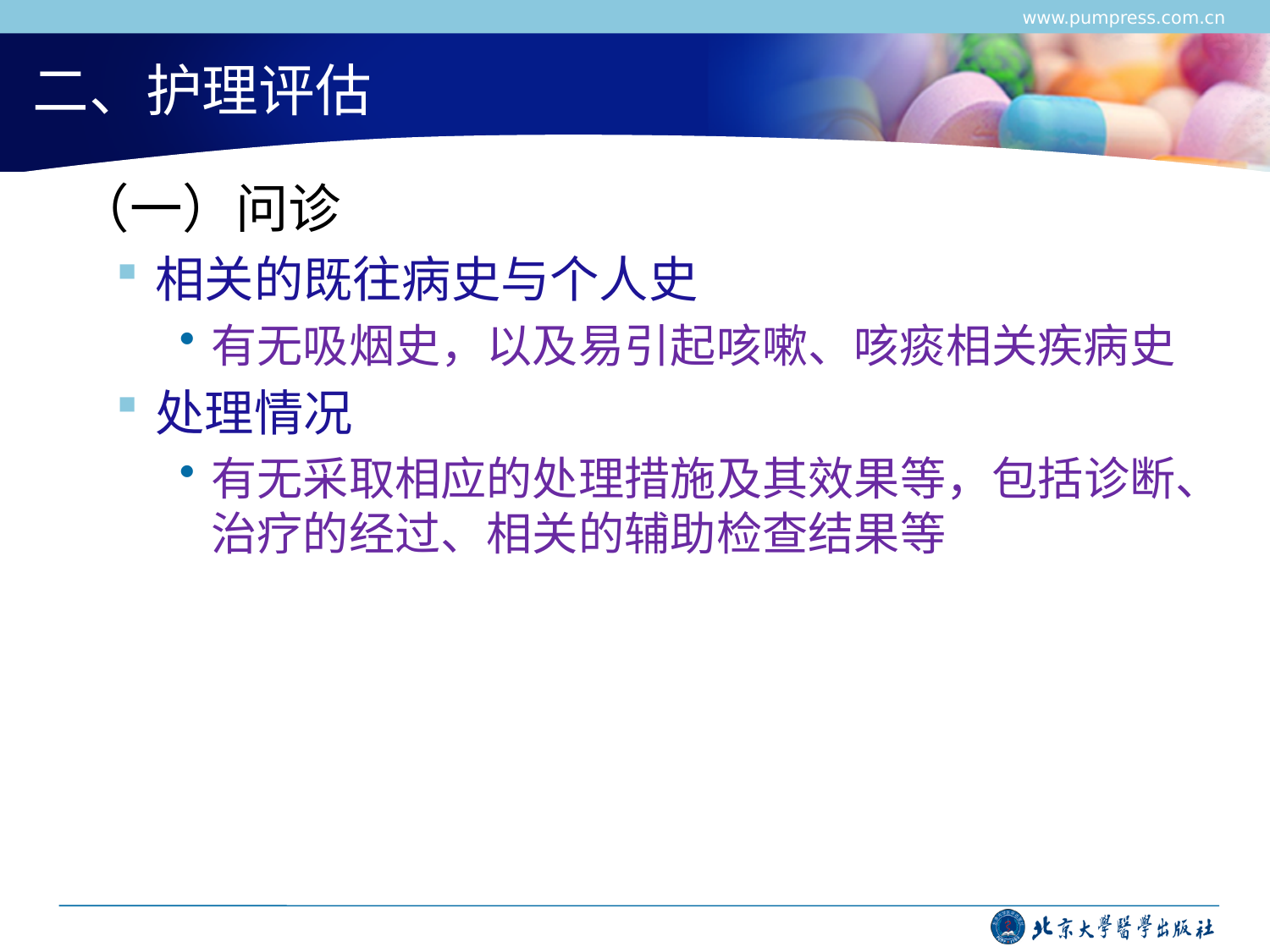

www.pumpress.com.cn
# 二、护理评估
 （一）问诊
相关的既往病史与个人史
有无吸烟史，以及易引起咳嗽、咳痰相关疾病史
处理情况
有无采取相应的处理措施及其效果等，包括诊断、治疗的经过、相关的辅助检查结果等